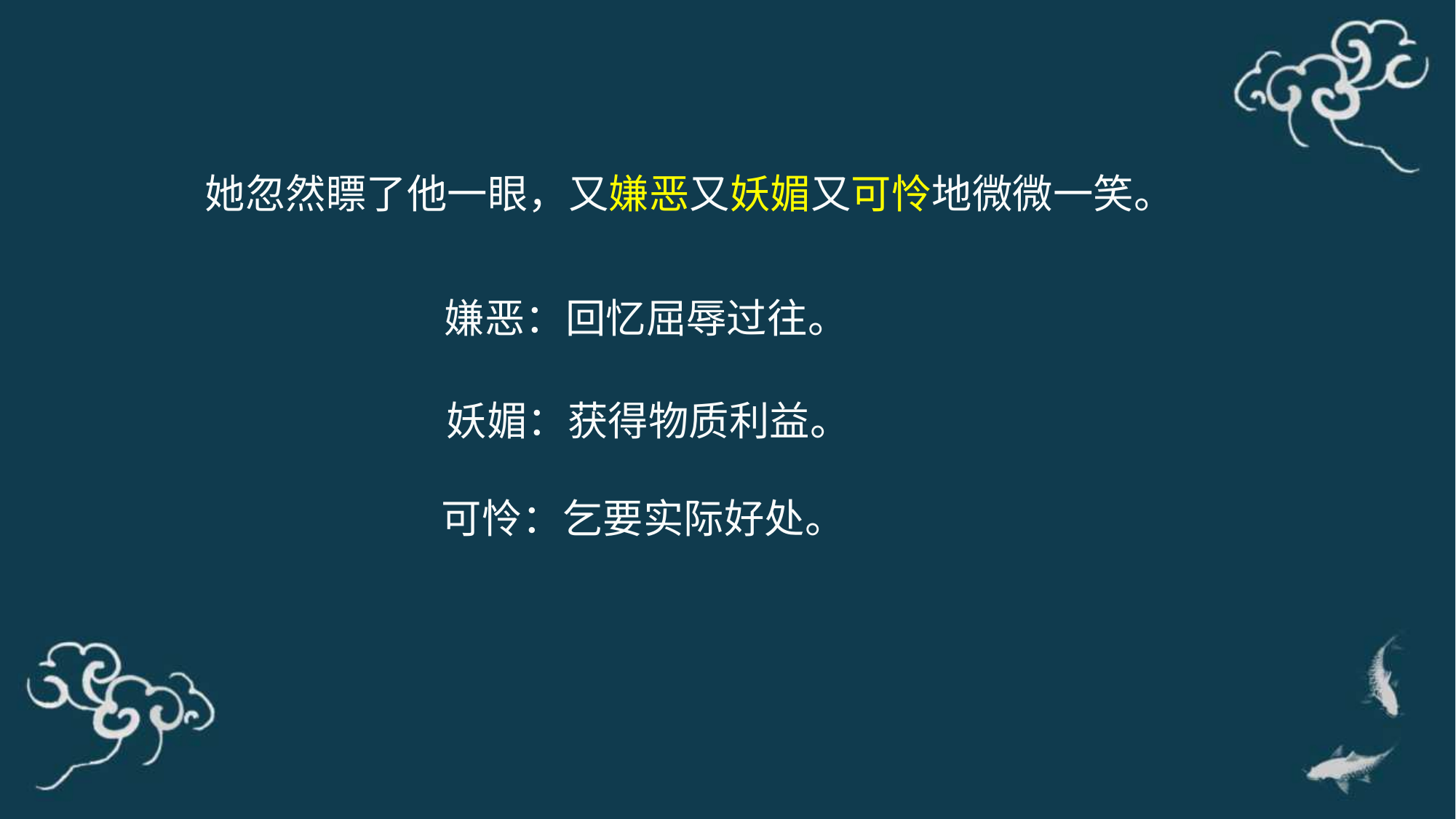

她忽然瞟了他一眼，又嫌恶又妖媚又可怜地微微一笑。
    嫌恶：回忆屈辱过往。
    妖媚：获得物质利益。
     可怜：乞要实际好处。